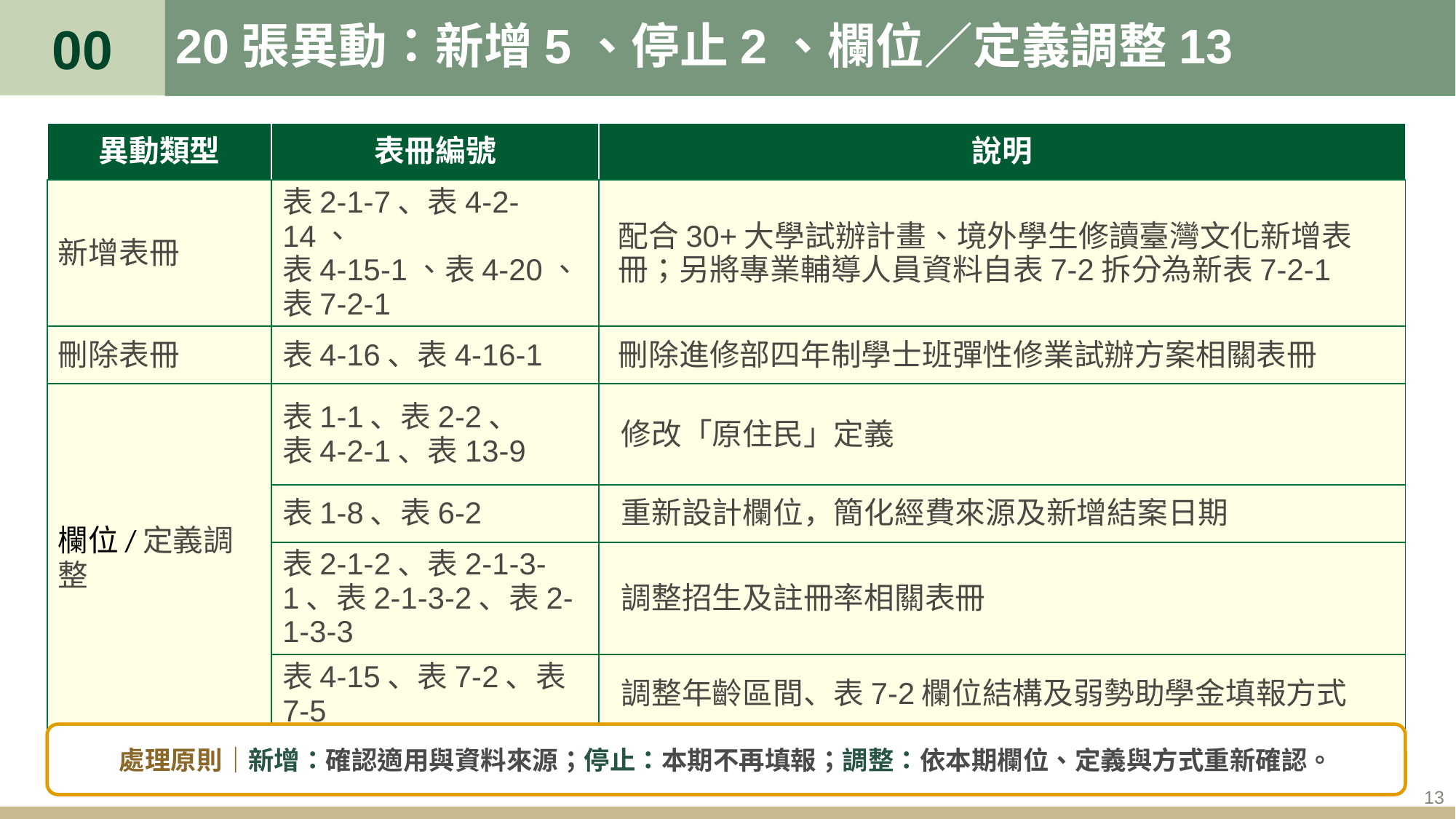

00
# 20張異動：新增5、停止2、欄位／定義調整13
| 異動類型 | 表冊編號 | 說明 |
| --- | --- | --- |
| 新增表冊 | 表2-1-7、表4-2-14、 表4-15-1、表4-20、 表7-2-1 | 配合30+大學試辦計畫、境外學生修讀臺灣文化新增表冊；另將專業輔導人員資料自表7-2拆分為新表7-2-1 |
| 刪除表冊 | 表4-16、表4-16-1 | 刪除進修部四年制學士班彈性修業試辦方案相關表冊 |
| 欄位/定義調整 | 表1-1、表2-2、 表4-2-1、表13-9 | 修改「原住民」定義 |
|  | 表1-8、表6-2 | 重新設計欄位，簡化經費來源及新增結案日期 |
|  | 表2-1-2、表2-1-3-1、表2-1-3-2、表2-1-3-3 | 調整招生及註冊率相關表冊 |
|  | 表4-15、表7-2、表7-5 | 調整年齡區間、表7-2欄位結構及弱勢助學金填報方式 |
處理原則｜新增：確認適用與資料來源；停止：本期不再填報；調整：依本期欄位、定義與方式重新確認。
13